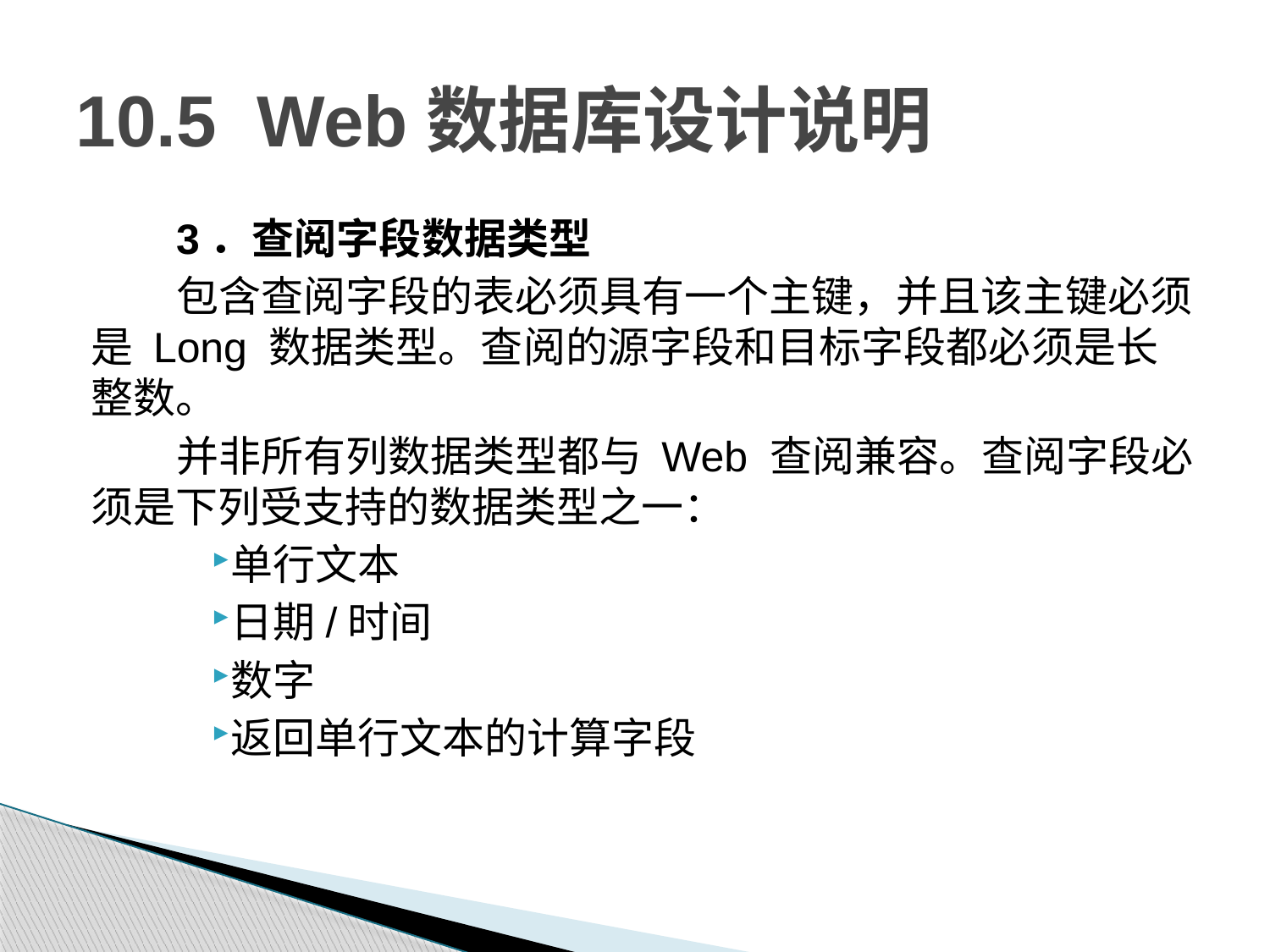

# 10.5  Web数据库设计说明
3．查阅字段数据类型
包含查阅字段的表必须具有一个主键，并且该主键必须是 Long 数据类型。查阅的源字段和目标字段都必须是长整数。
并非所有列数据类型都与 Web 查阅兼容。查阅字段必须是下列受支持的数据类型之一：
单行文本
日期/时间
数字
返回单行文本的计算字段